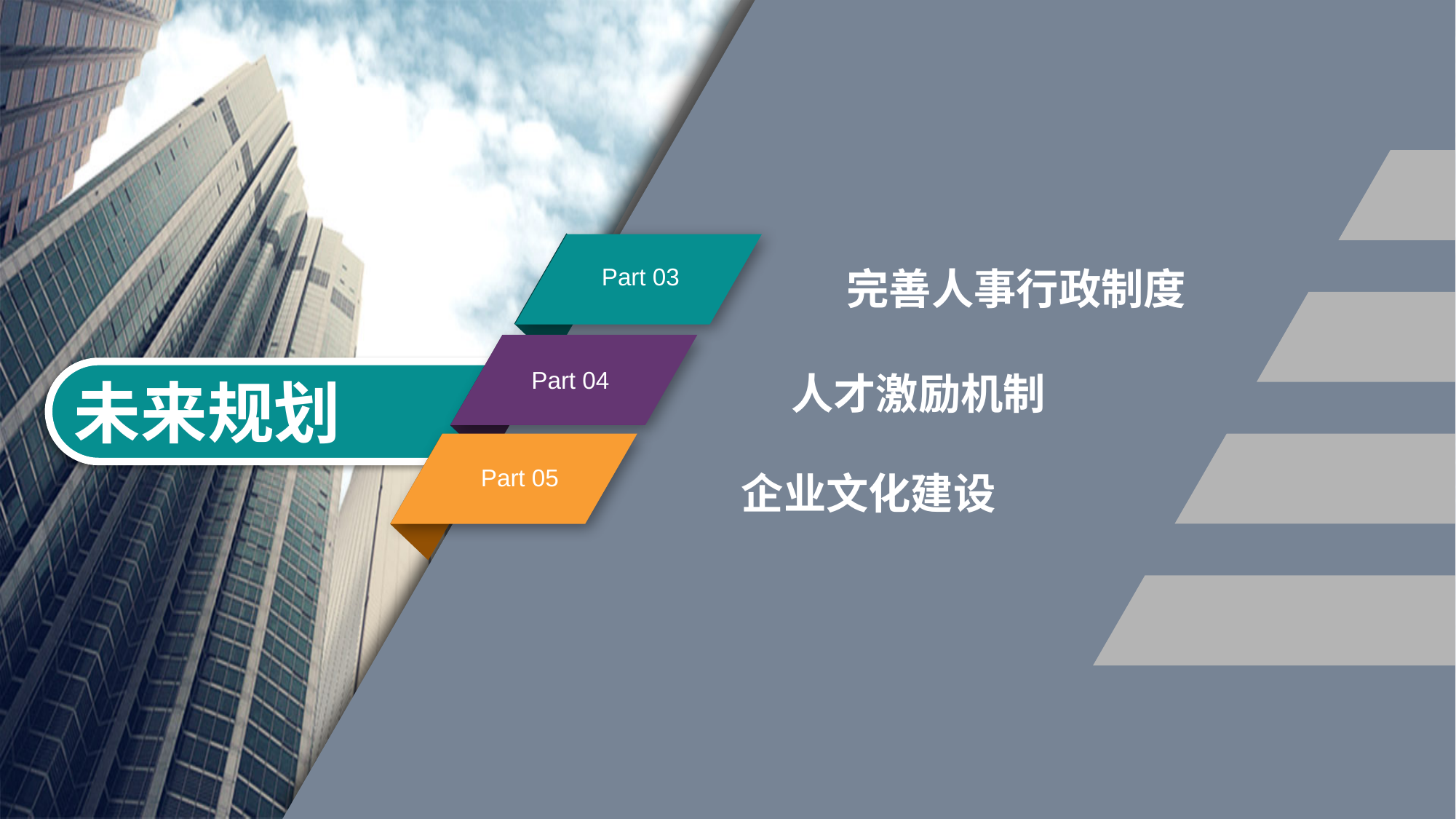

Part 03
完善人事行政制度

Part 04
人才激励机制
未来规划

Part 05
企业文化建设

25